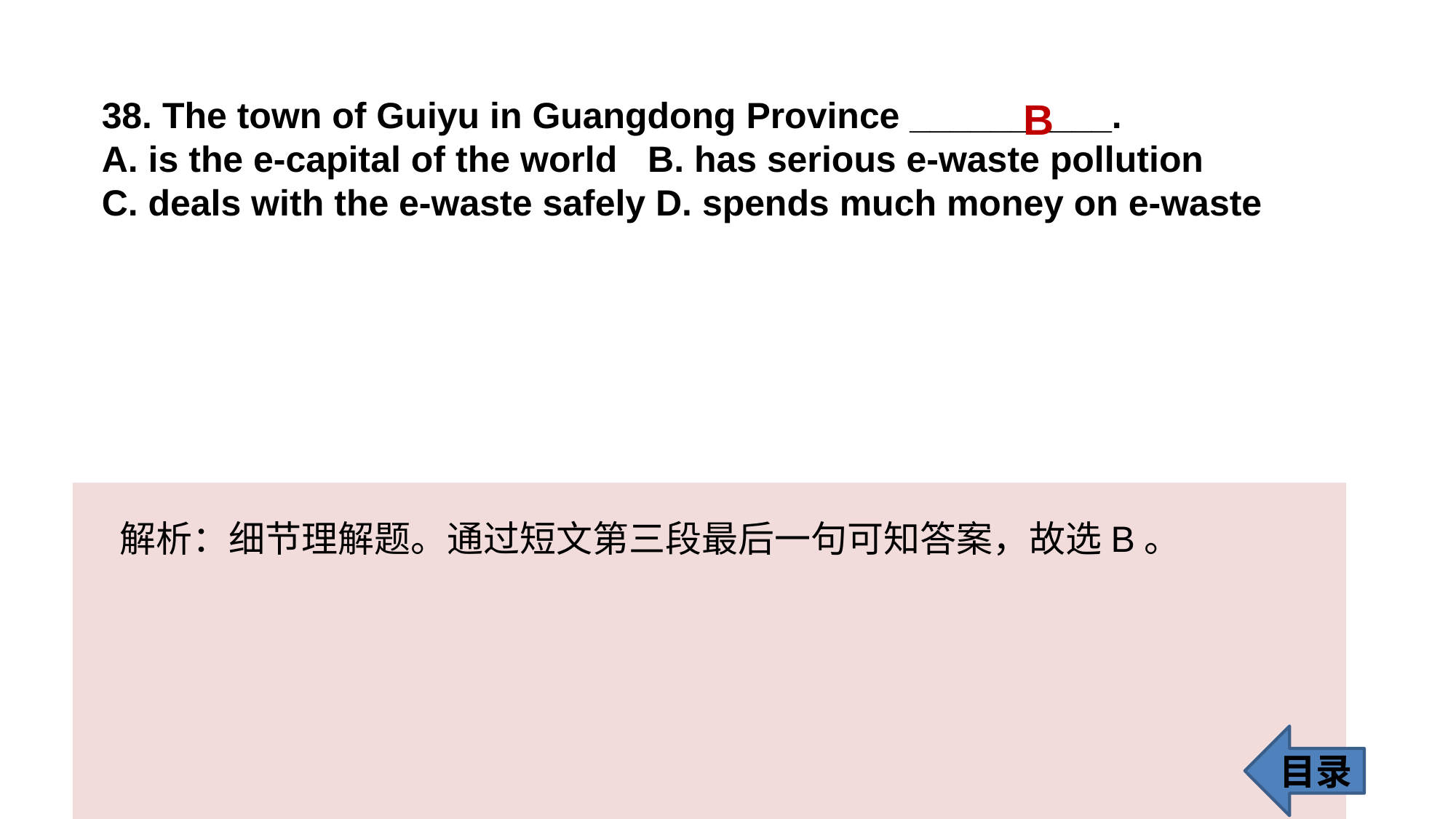

38. The town of Guiyu in Guangdong Province __________.
A. is the e-capital of the world   B. has serious e-waste pollution
C. deals with the e-waste safely D. spends much money on e-waste
B

解析：细节理解题。通过短文第三段最后一句可知答案，故选B。
目录
41